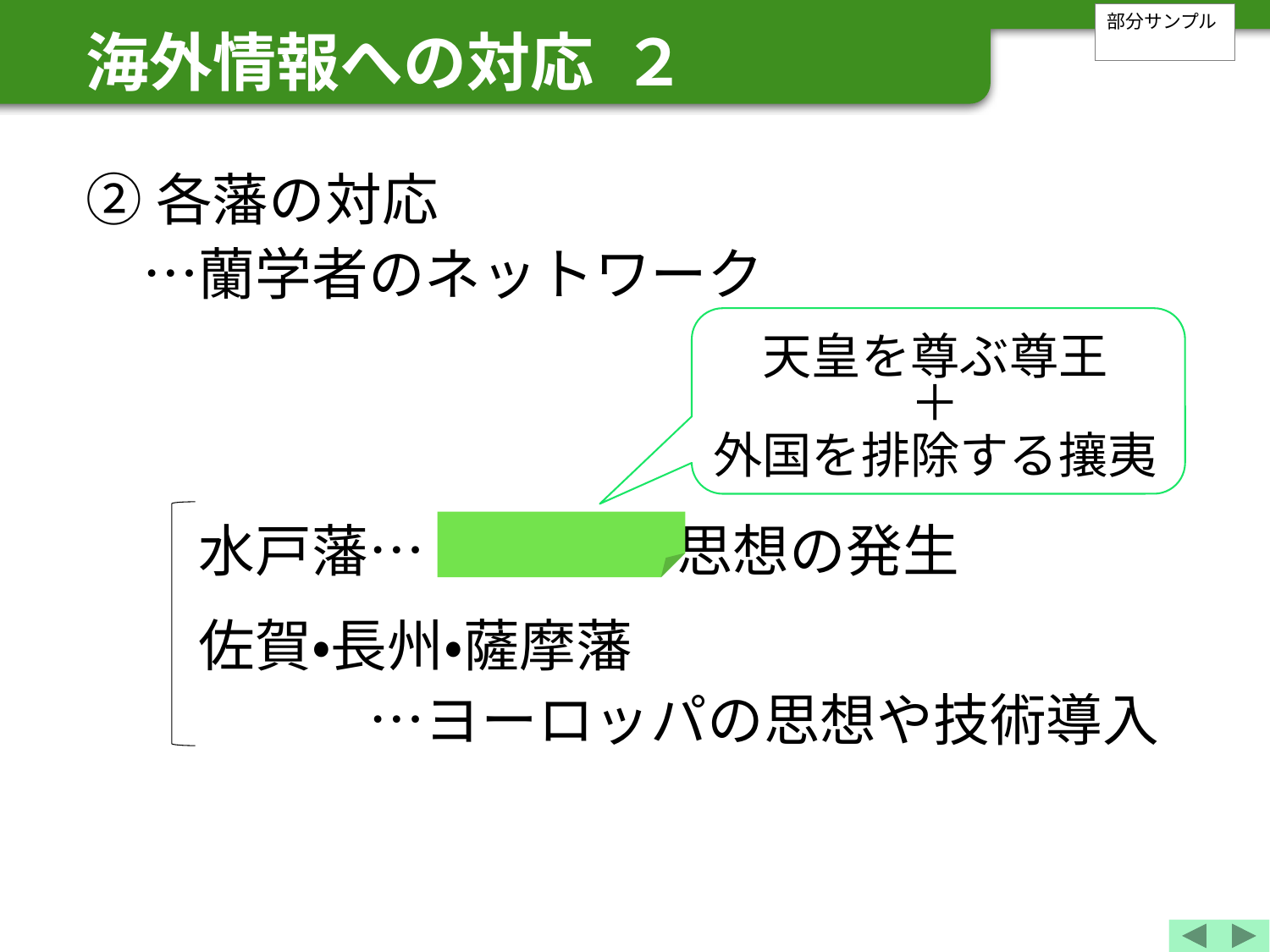

部分サンプル
海外情報への対応  ２
②各藩の対応
　…蘭学者のネットワーク

　　水戸藩… 尊王攘夷 思想の発生
　　佐賀・長州・薩摩藩
　　　　　…ヨーロッパの思想や技術導入

天皇を尊ぶ尊王
＋
外国を排除する攘夷